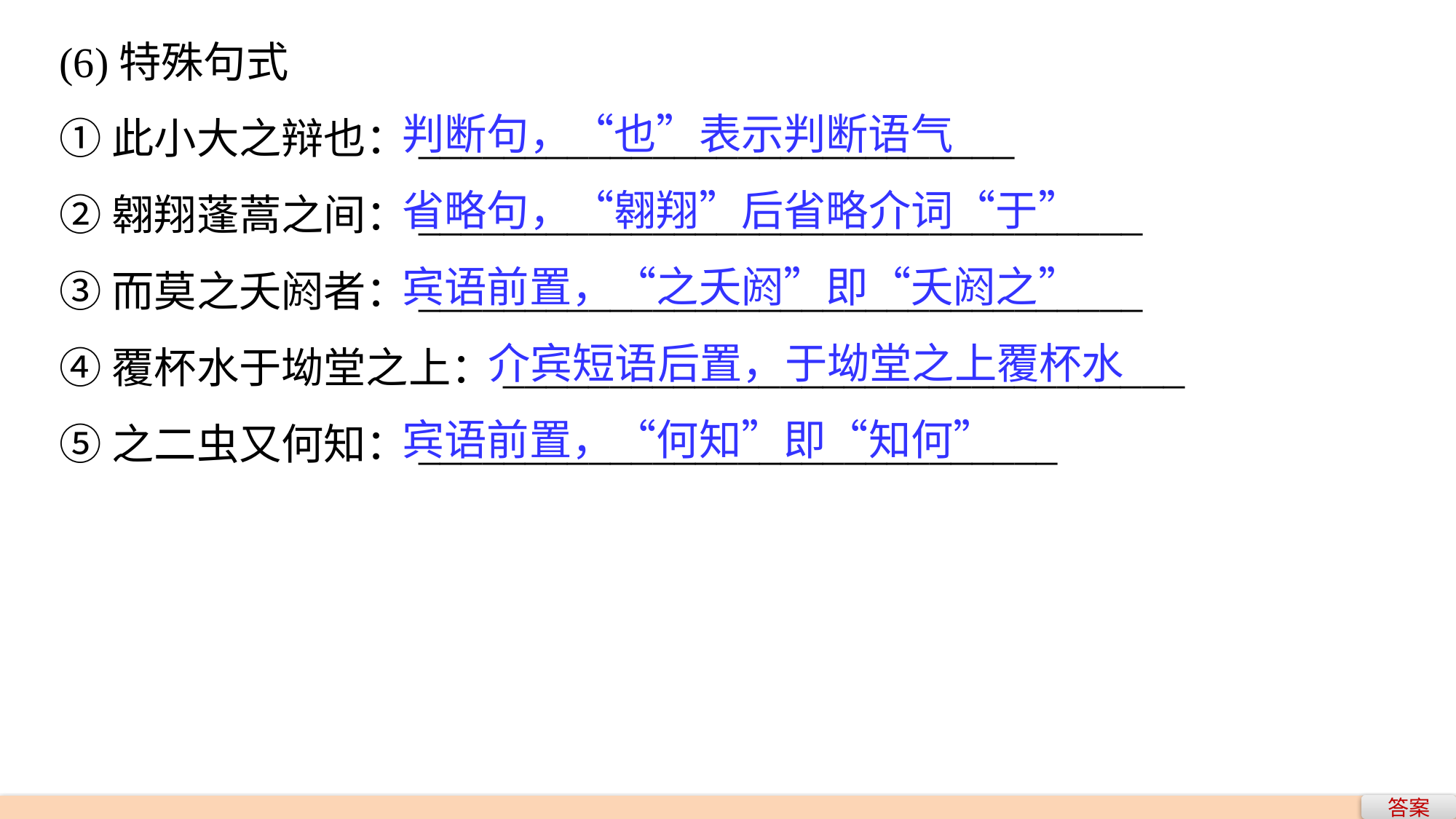

(6)特殊句式
①此小大之辩也：____________________________
②翱翔蓬蒿之间：__________________________________
③而莫之夭阏者：__________________________________
④覆杯水于坳堂之上：________________________________
⑤之二虫又何知：______________________________
判断句，“也”表示判断语气
省略句，“翱翔”后省略介词“于”
宾语前置，“之夭阏”即“夭阏之”
        介宾短语后置，于坳堂之上覆杯水
宾语前置，“何知”即“知何”
答案